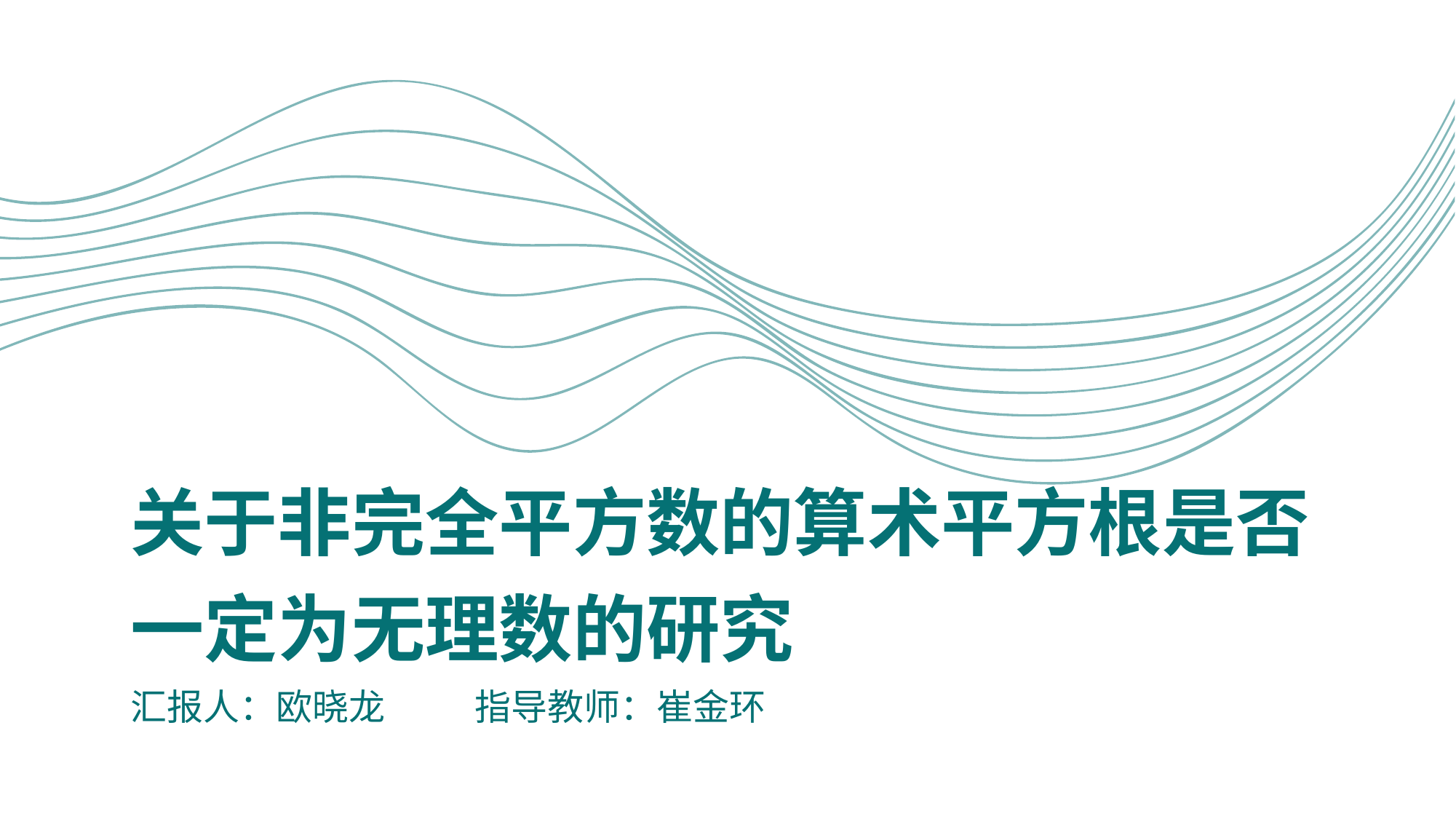

# 关于非完全平方数的算术平方根是否一定为无理数的研究
汇报人：欧晓龙           指导教师：崔金环